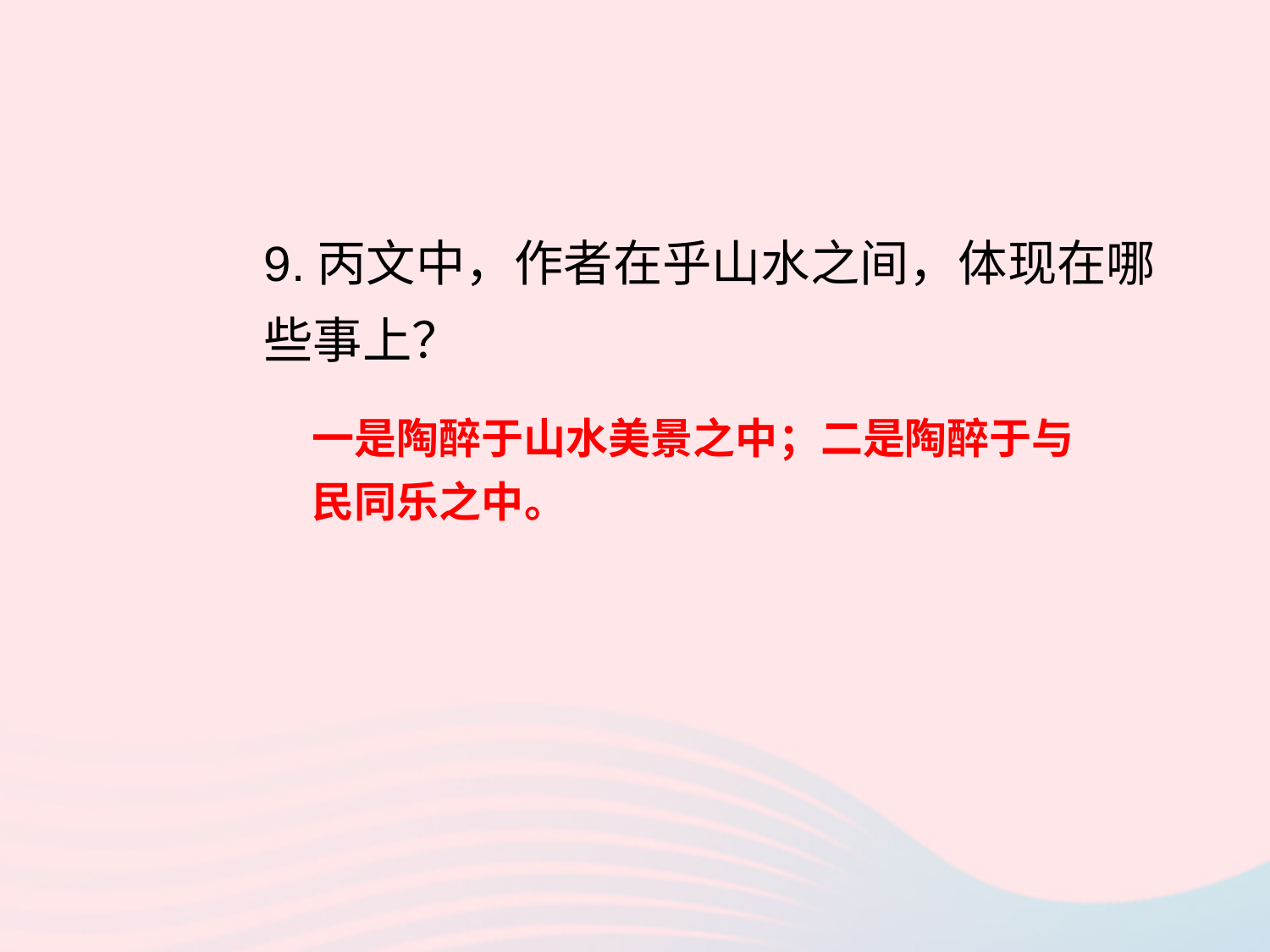

9.丙文中，作者在乎山水之间，体现在哪些事上？
一是陶醉于山水美景之中；二是陶醉于与民同乐之中。